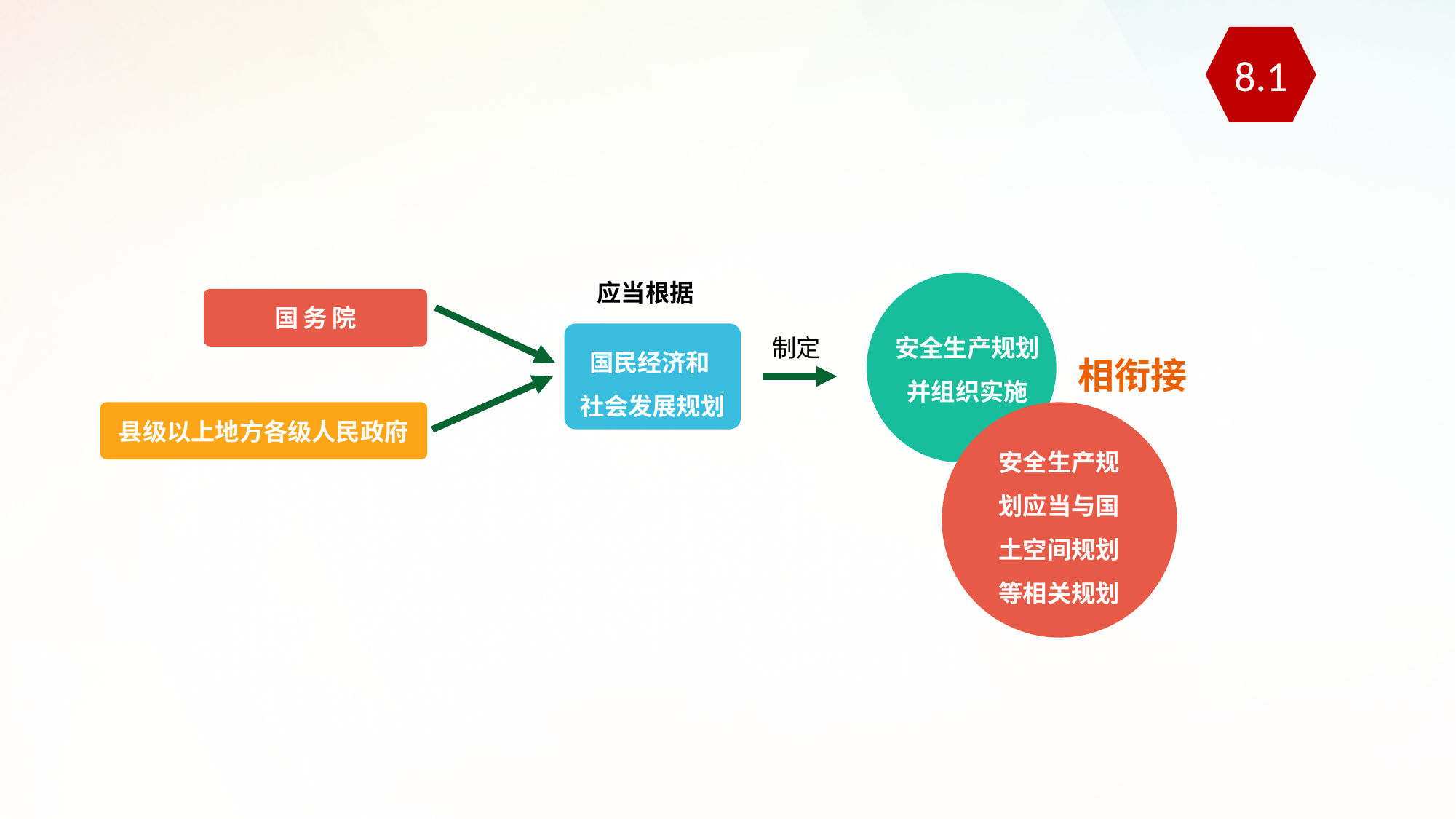

8.1
应当根据

国务院
安全生产规划
并组织实施
国民经济和  社会发展规划
制定
相衔接
安全生产规划应当与国土空间规划等相关规划
县级以上地方各级人民政府